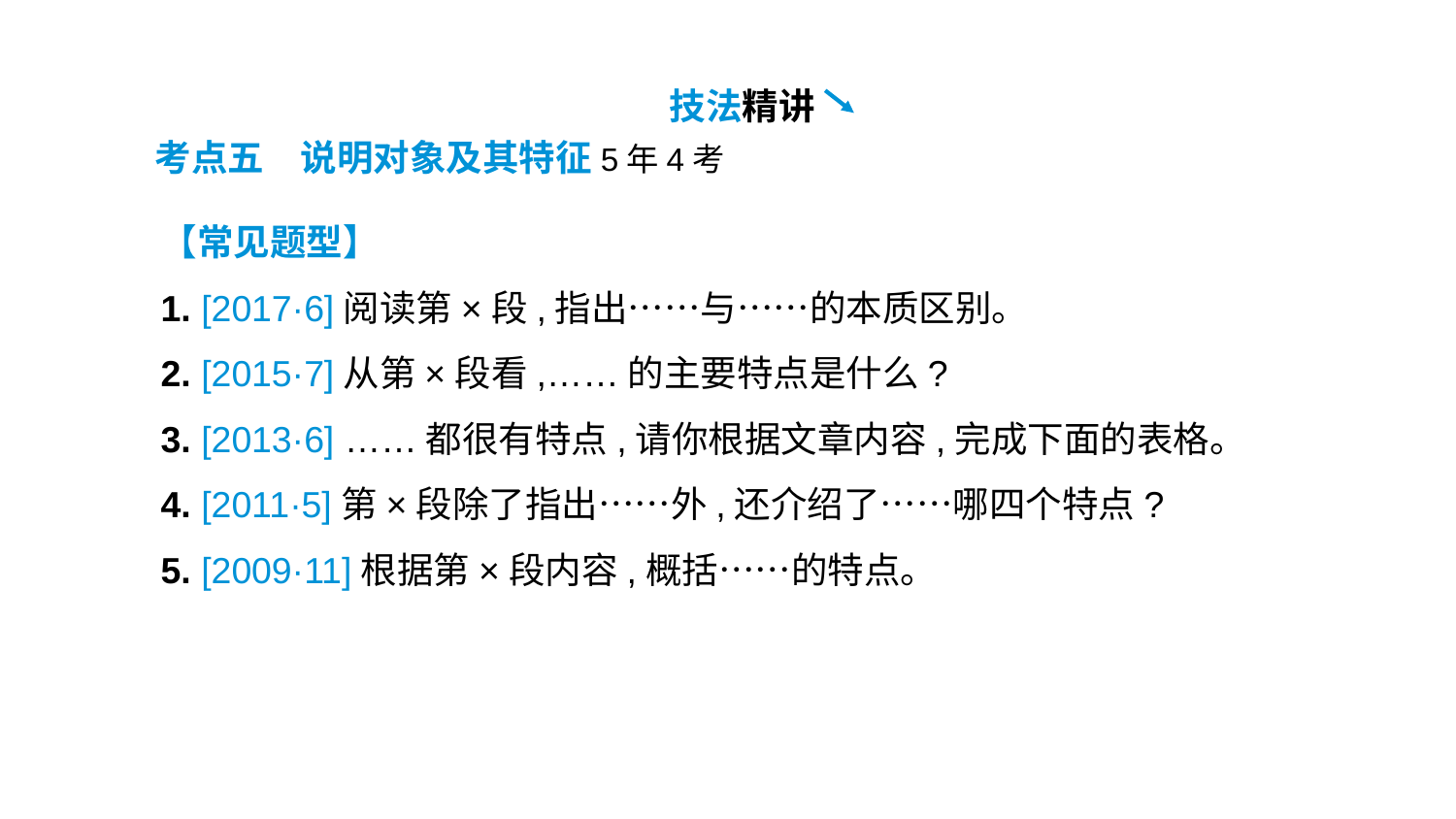

技法精讲
考点五　说明对象及其特征5年4考
【常见题型】
1. [2017·6]阅读第×段,指出……与……的本质区别。
2. [2015·7]从第×段看,……的主要特点是什么?
3. [2013·6] ……都很有特点,请你根据文章内容,完成下面的表格。
4. [2011·5]第×段除了指出……外,还介绍了……哪四个特点?
5. [2009·11]根据第×段内容,概括……的特点。